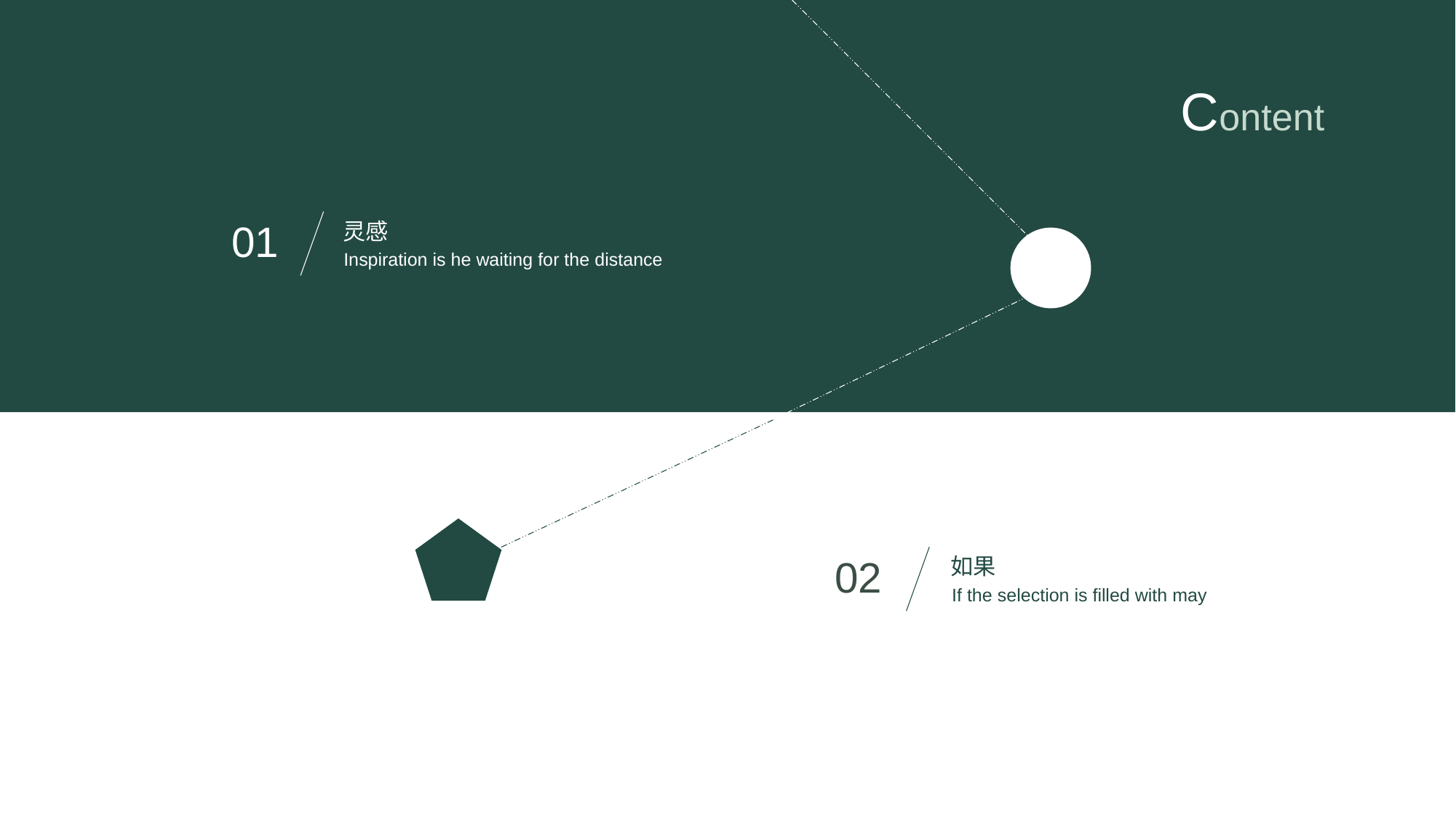

Content
01
灵感
Inspiration is he waiting for the distance

02
如果
If the selection is filled with may